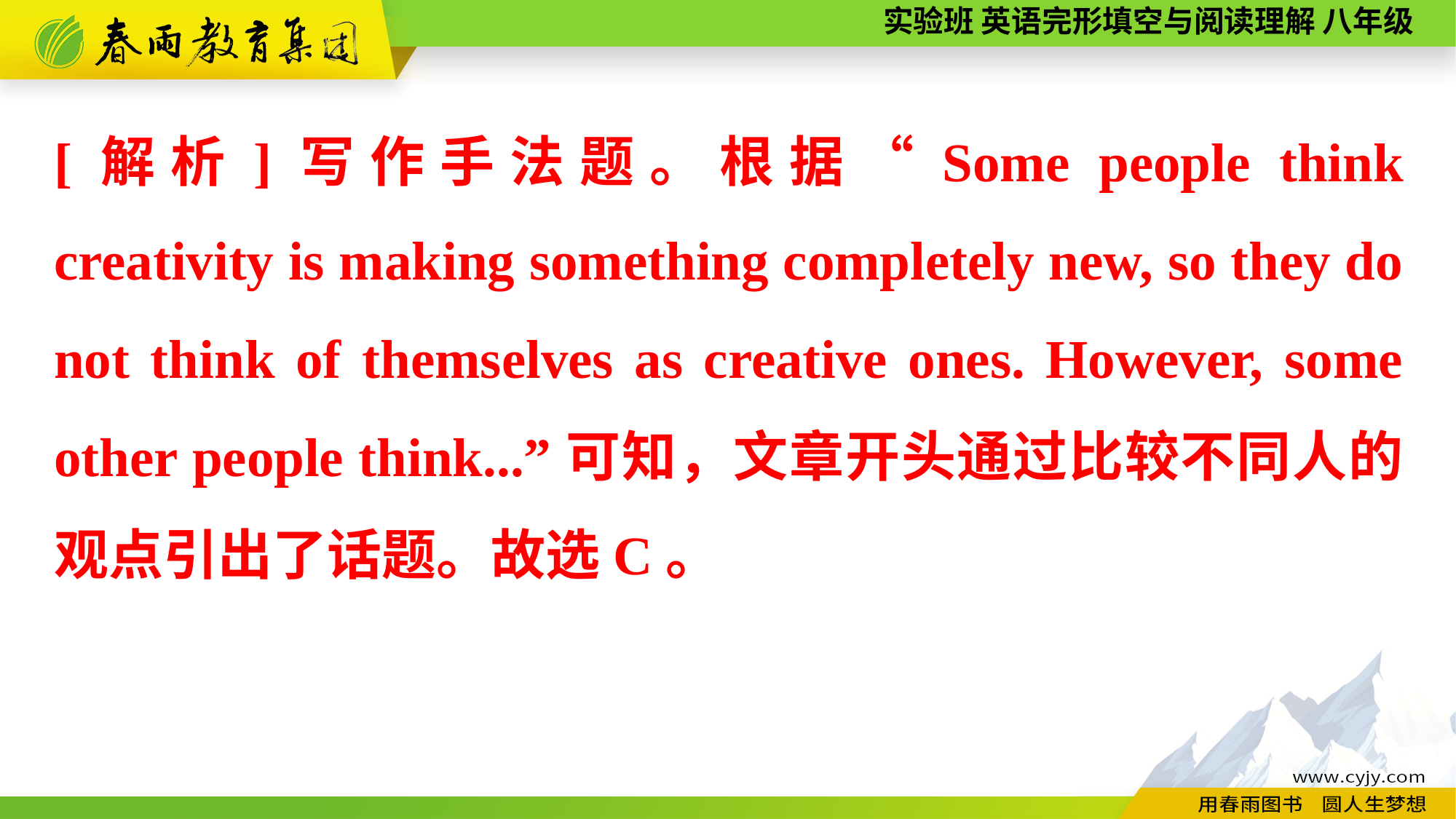

[解析]写作手法题。根据“Some people think creativity is making something completely new, so they do not think of themselves as creative ones. However, some other people think...”可知，文章开头通过比较不同人的观点引出了话题。故选C。